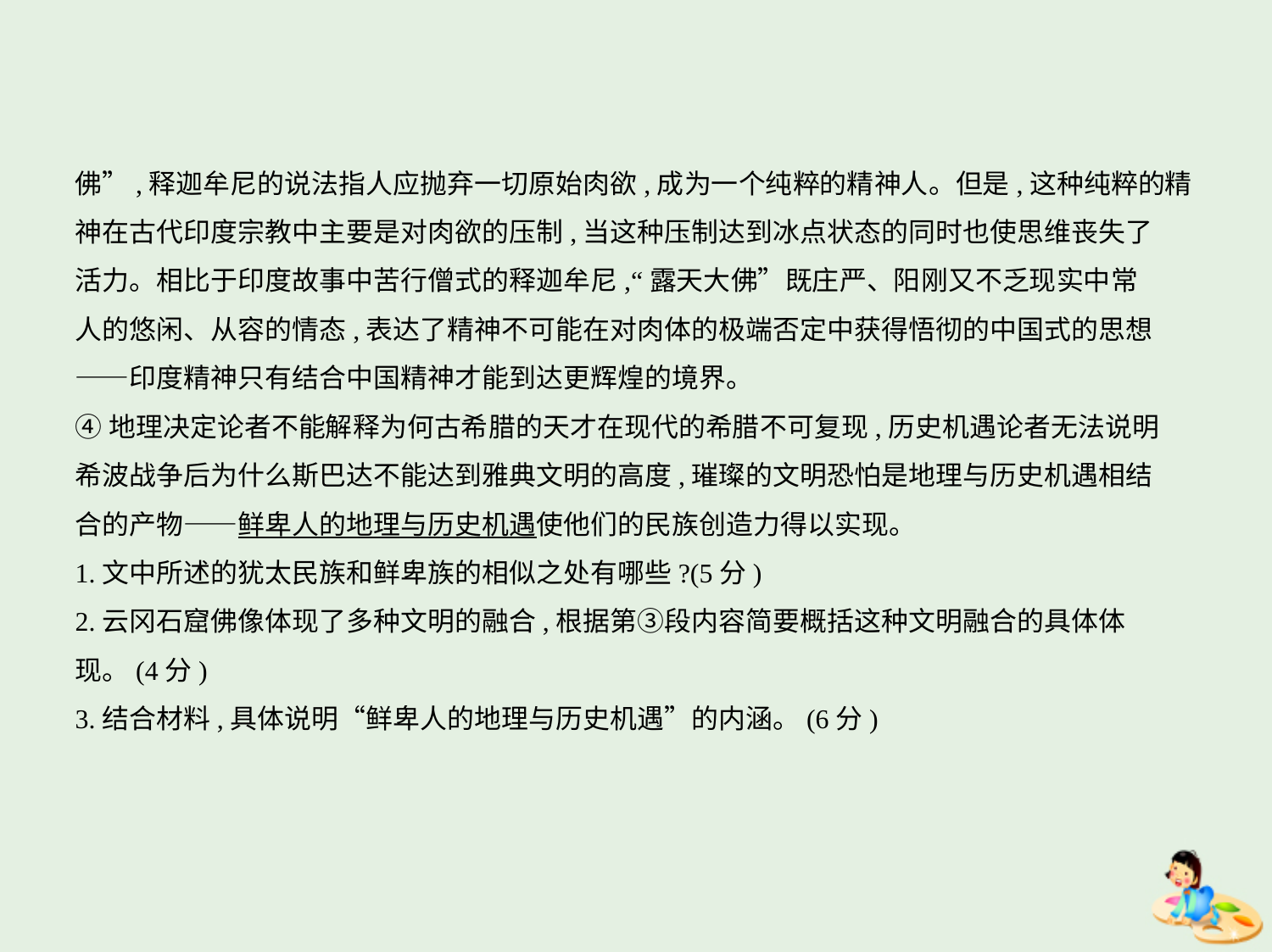

佛”,释迦牟尼的说法指人应抛弃一切原始肉欲,成为一个纯粹的精神人。但是,这种纯粹的精
神在古代印度宗教中主要是对肉欲的压制,当这种压制达到冰点状态的同时也使思维丧失了
活力。相比于印度故事中苦行僧式的释迦牟尼,“露天大佛”既庄严、阳刚又不乏现实中常
人的悠闲、从容的情态,表达了精神不可能在对肉体的极端否定中获得悟彻的中国式的思想
——印度精神只有结合中国精神才能到达更辉煌的境界。
④地理决定论者不能解释为何古希腊的天才在现代的希腊不可复现,历史机遇论者无法说明
希波战争后为什么斯巴达不能达到雅典文明的高度,璀璨的文明恐怕是地理与历史机遇相结
合的产物——鲜卑人的地理与历史机遇使他们的民族创造力得以实现。
1.文中所述的犹太民族和鲜卑族的相似之处有哪些?(5分)
2.云冈石窟佛像体现了多种文明的融合,根据第③段内容简要概括这种文明融合的具体体
现。(4分)
3.结合材料,具体说明“鲜卑人的地理与历史机遇”的内涵。(6分)